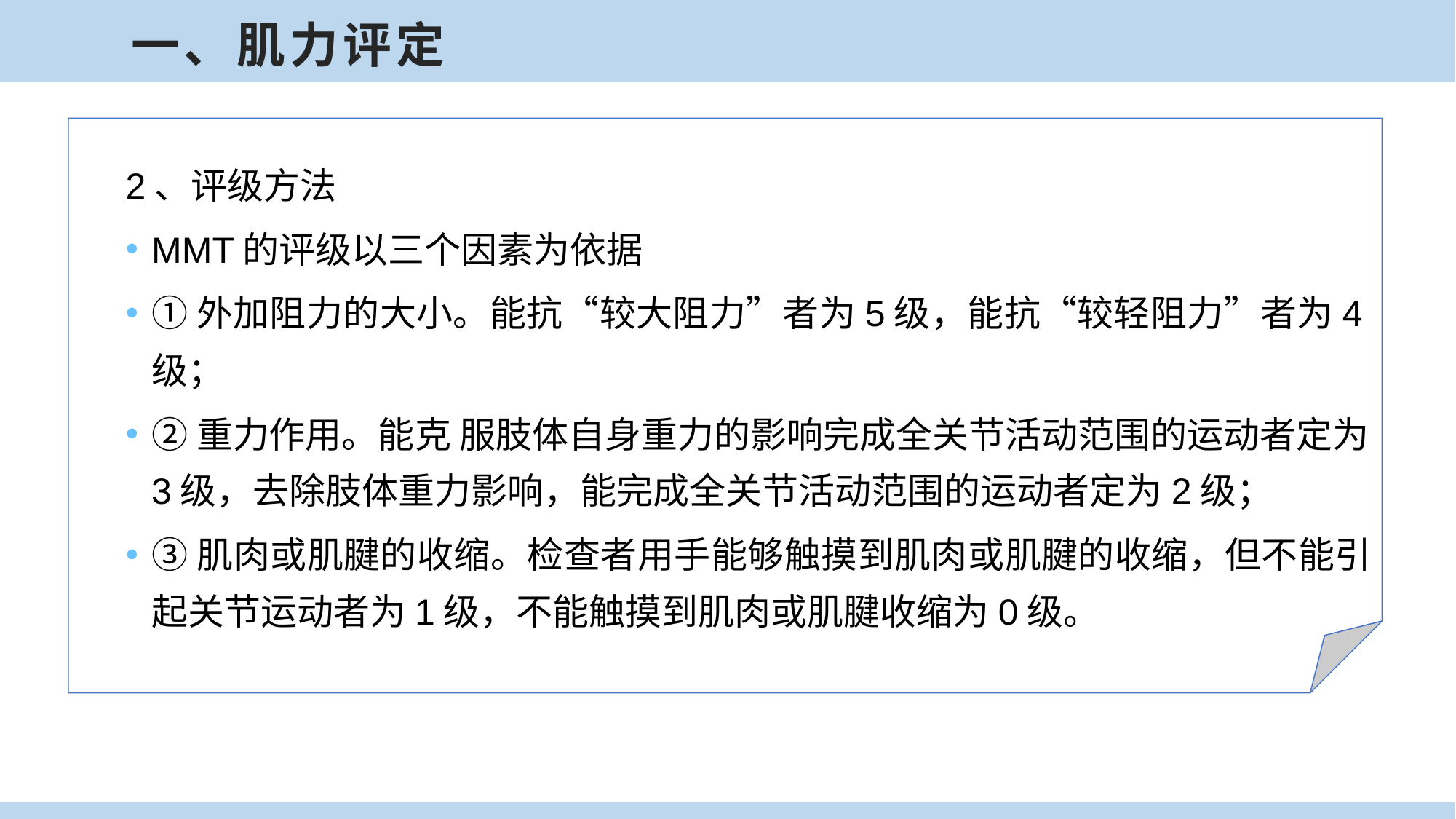

一、肌力评定

2、评级方法
MMT的评级以三个因素为依据
①外加阻力的大小。能抗“较大阻力”者为5级，能抗“较轻阻力”者为4级；
②重力作用。能克 服肢体自身重力的影响完成全关节活动范围的运动者定为3级，去除肢体重力影响，能完成全关节活动范围的运动者定为2级；
③肌肉或肌腱的收缩。检查者用手能够触摸到肌肉或肌腱的收缩，但不能引起关节运动者为1级，不能触摸到肌肉或肌腱收缩为0级。